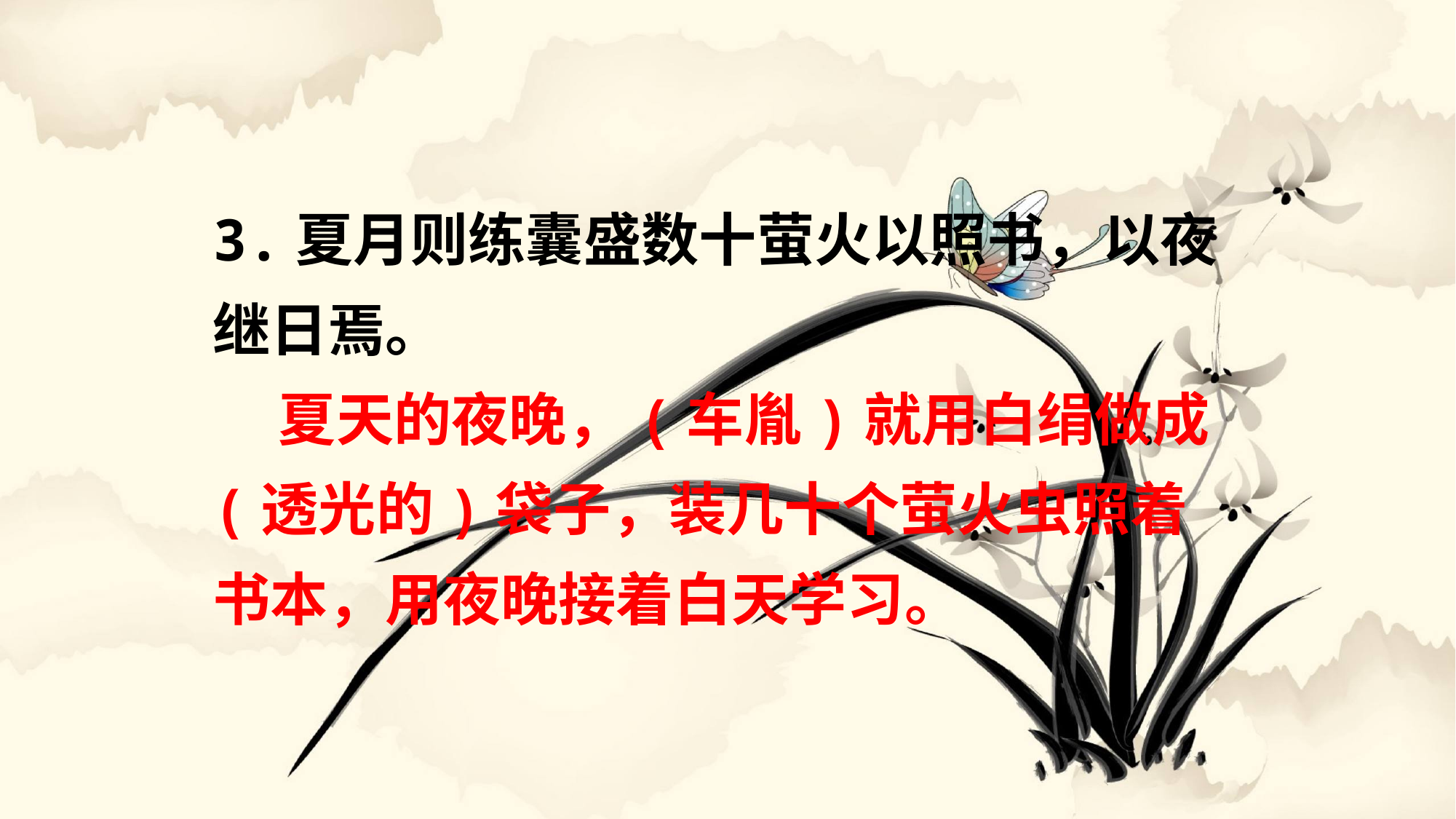

3.夏月则练囊盛数十萤火以照书，以夜继日焉。
    夏天的夜晚，(车胤)就用白绢做成(透光的)袋子，装几十个萤火虫照着书本，用夜晚接着白天学习。